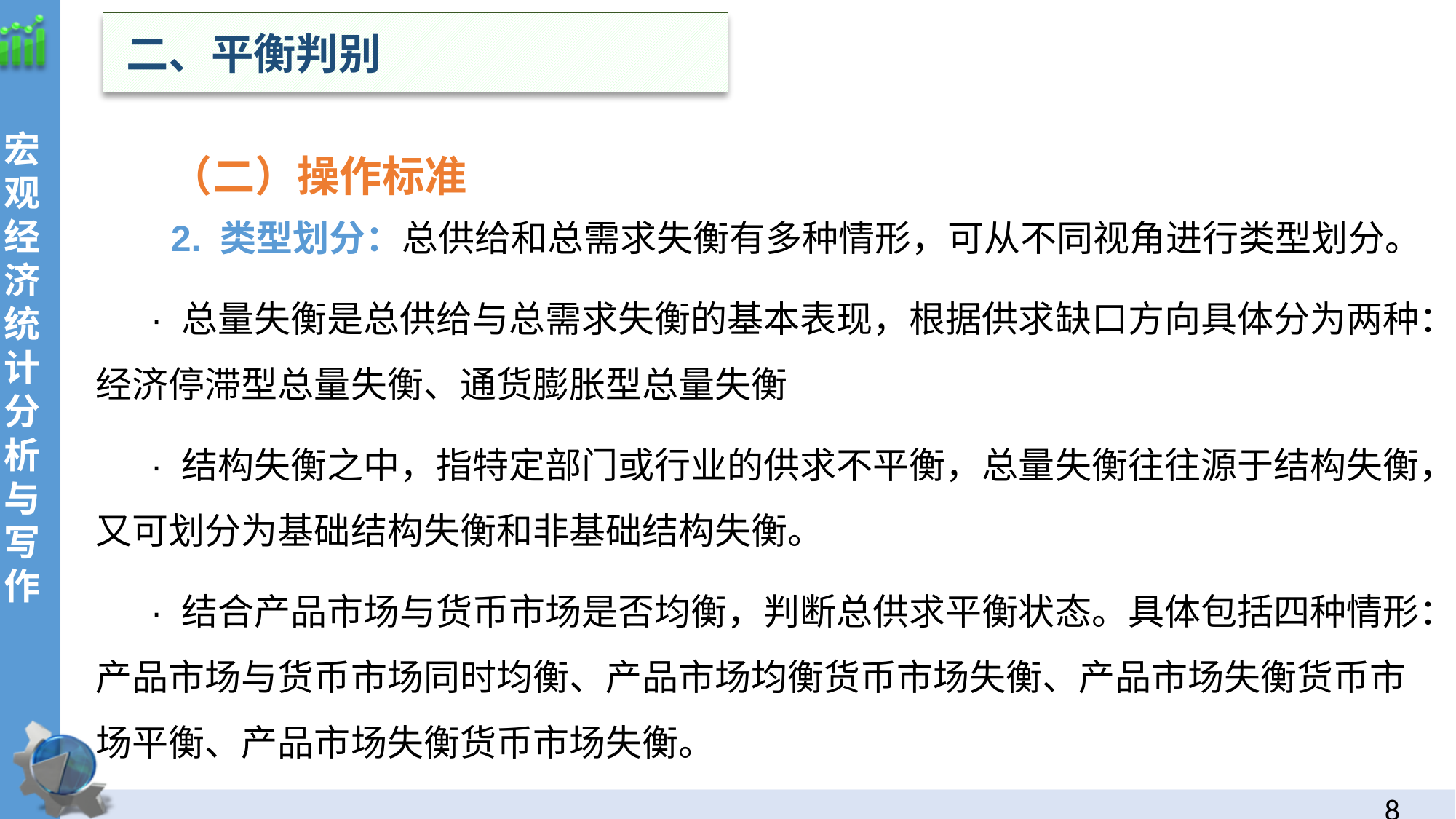

二、平衡判别

        （二）操作标准
  2. 类型划分：总供给和总需求失衡有多种情形，可从不同视角进行类型划分。
· 总量失衡是总供给与总需求失衡的基本表现，根据供求缺口方向具体分为两种：经济停滞型总量失衡、通货膨胀型总量失衡
· 结构失衡之中，指特定部门或行业的供求不平衡，总量失衡往往源于结构失衡，又可划分为基础结构失衡和非基础结构失衡。
· 结合产品市场与货币市场是否均衡，判断总供求平衡状态。具体包括四种情形：产品市场与货币市场同时均衡、产品市场均衡货币市场失衡、产品市场失衡货币市场平衡、产品市场失衡货币市场失衡。

8